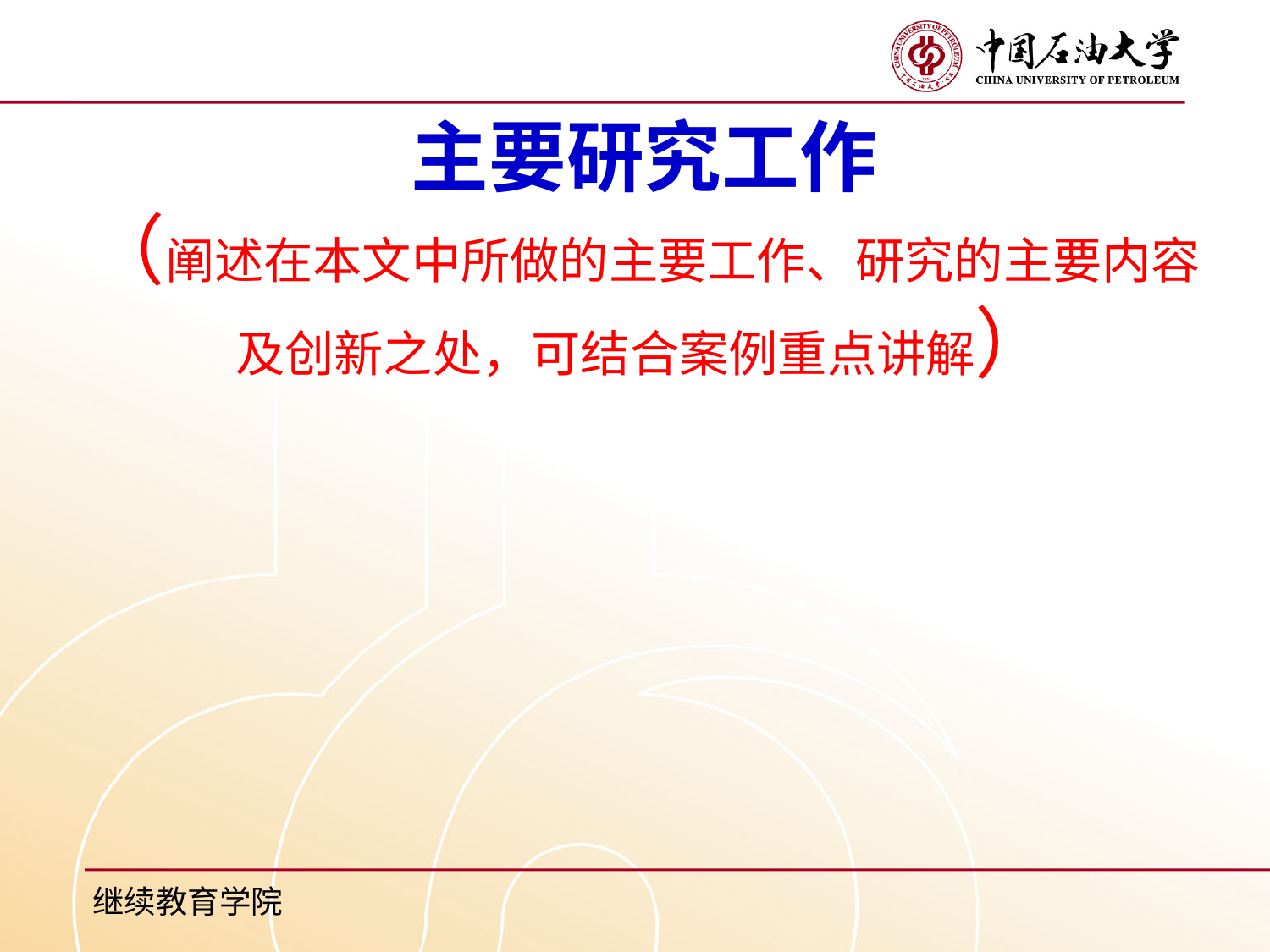

主要研究工作
（阐述在本文中所做的主要工作、研究的主要内容及创新之处，可结合案例重点讲解）